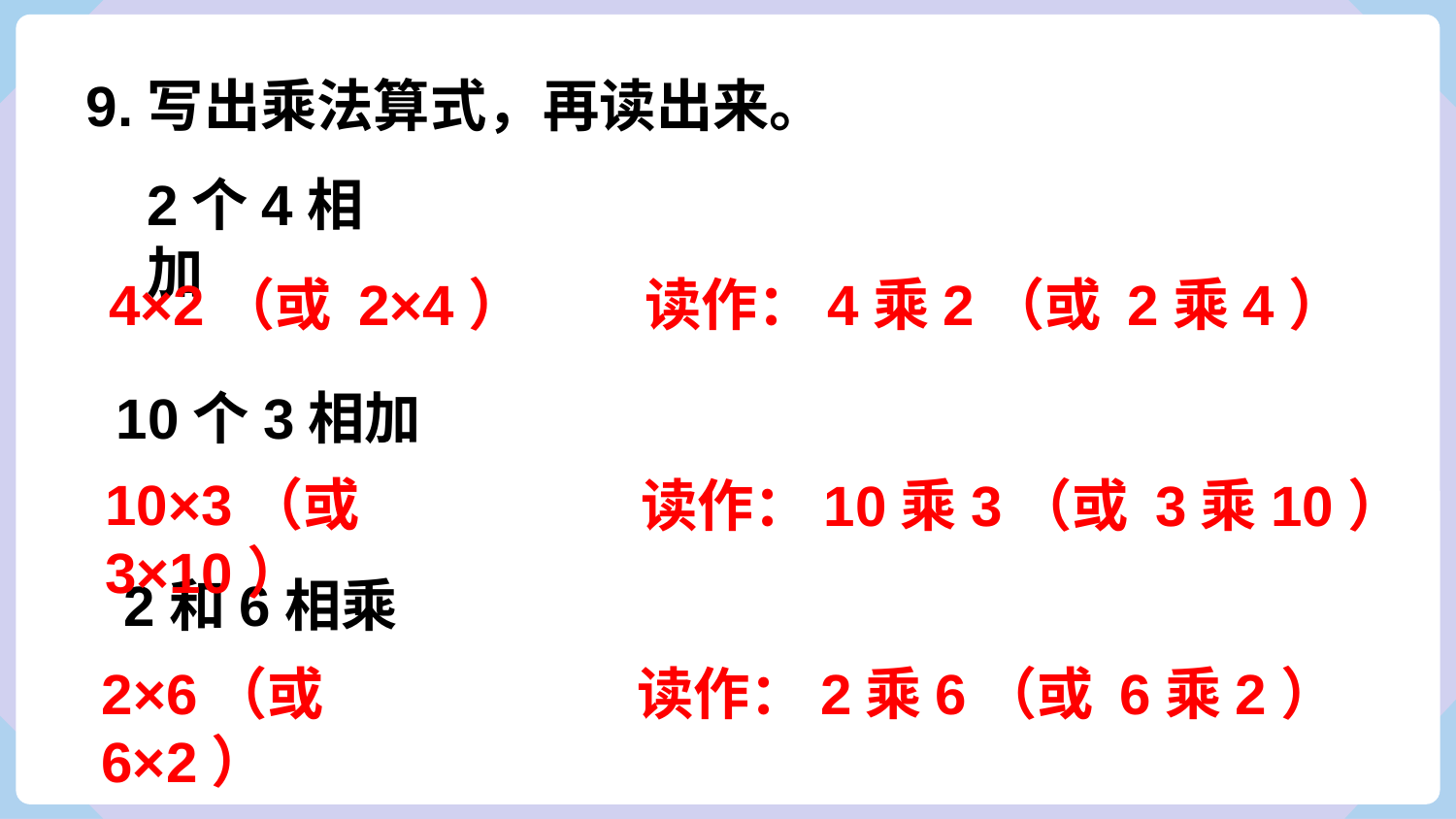

9.写出乘法算式，再读出来。
2个4相加
4×2（或 2×4）
读作：4乘2（或 2乘4）
 10个3相加
10×3（或 3×10）
读作：10乘3（或 3乘10）
2和6相乘
2×6（或 6×2）
读作：2乘6（或 6乘2）